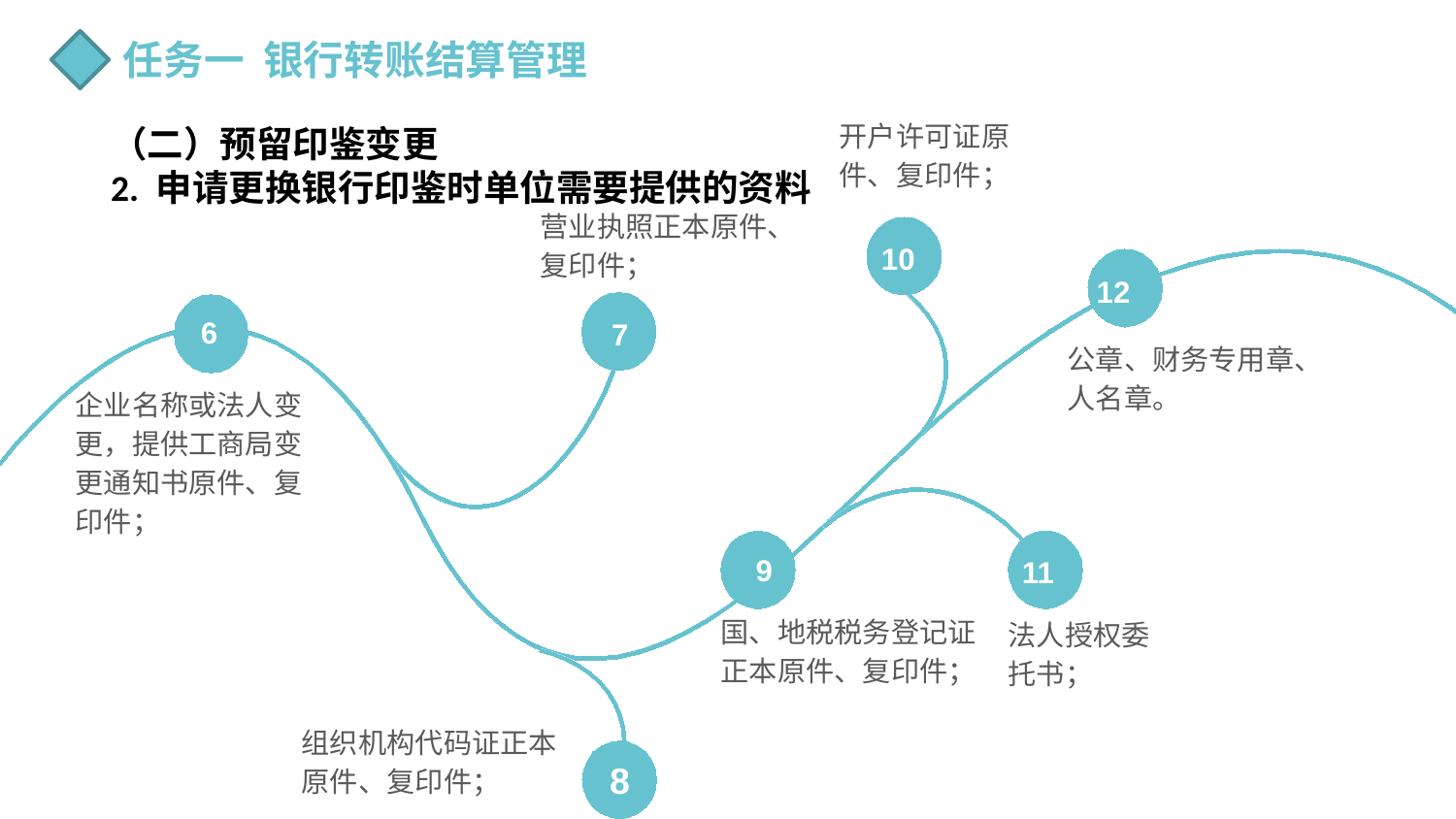

任务一  银行转账结算管理

（二）预留印鉴变更
2. 申请更换银行印鉴时单位需要提供的资料
开户许可证原件、复印件；

10
营业执照正本原件、复印件；

12

6
7
公章、财务专用章、人名章。

企业名称或法人变更，提供工商局变更通知书原件、复印件；

11
法人授权委托书；

9
国、地税税务登记证正本原件、复印件；

组织机构代码证正本原件、复印件；

8